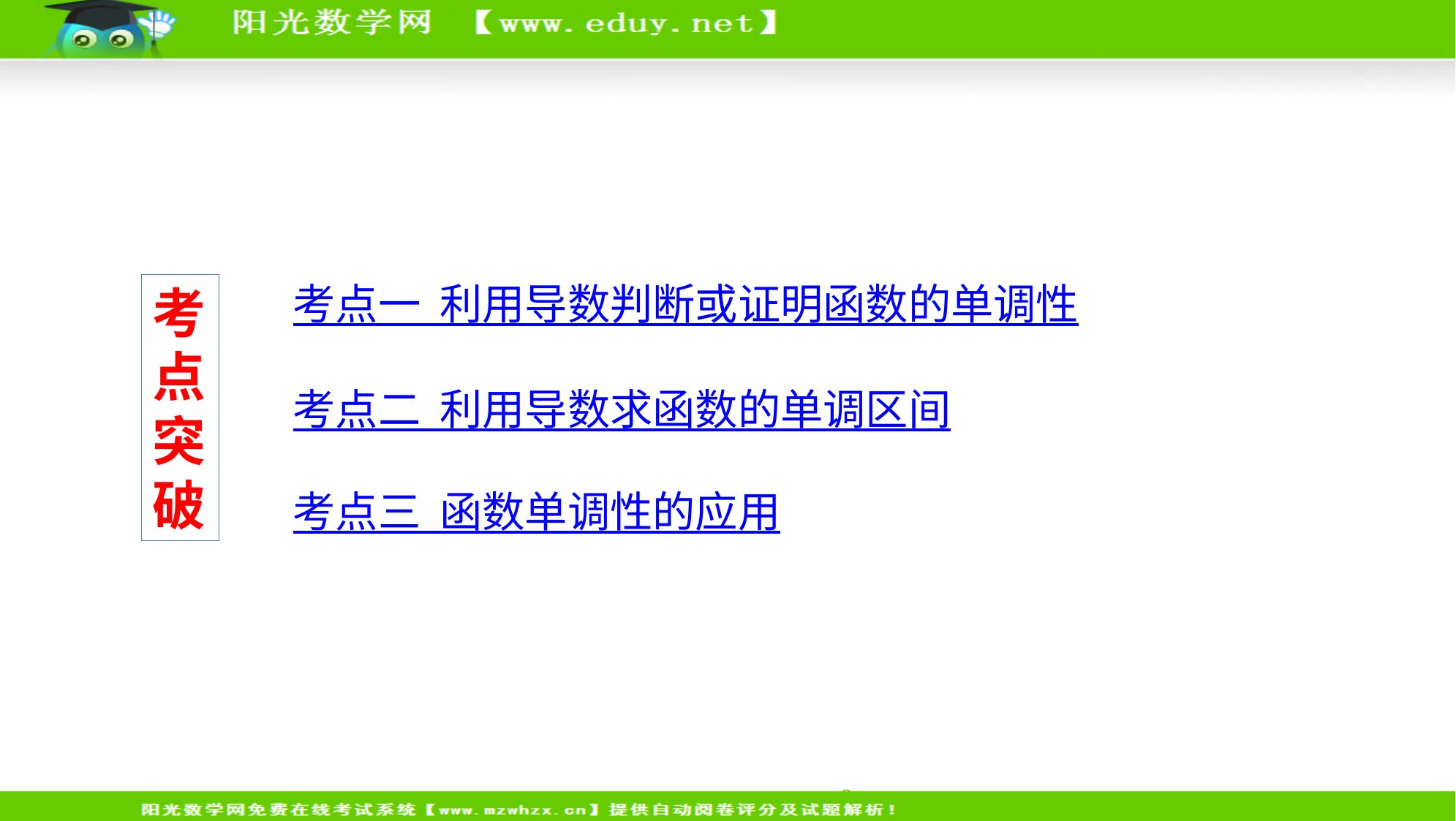

考点一  利用导数判断或证明函数的单调性
考点突破
考点二  利用导数求函数的单调区间
考点三  函数单调性的应用